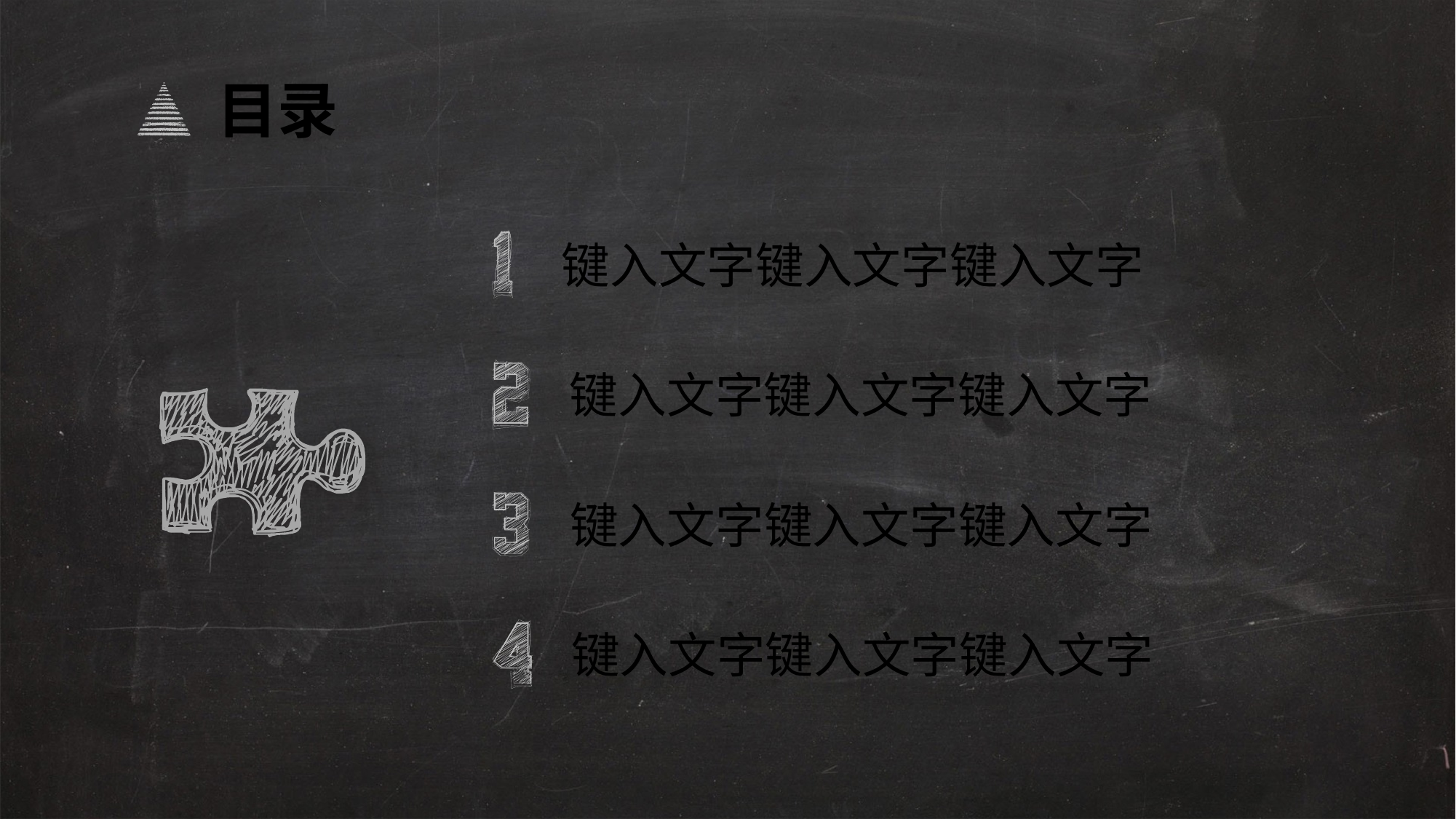

目录

键入文字键入文字键入文字

键入文字键入文字键入文字

键入文字键入文字键入文字

键入文字键入文字键入文字